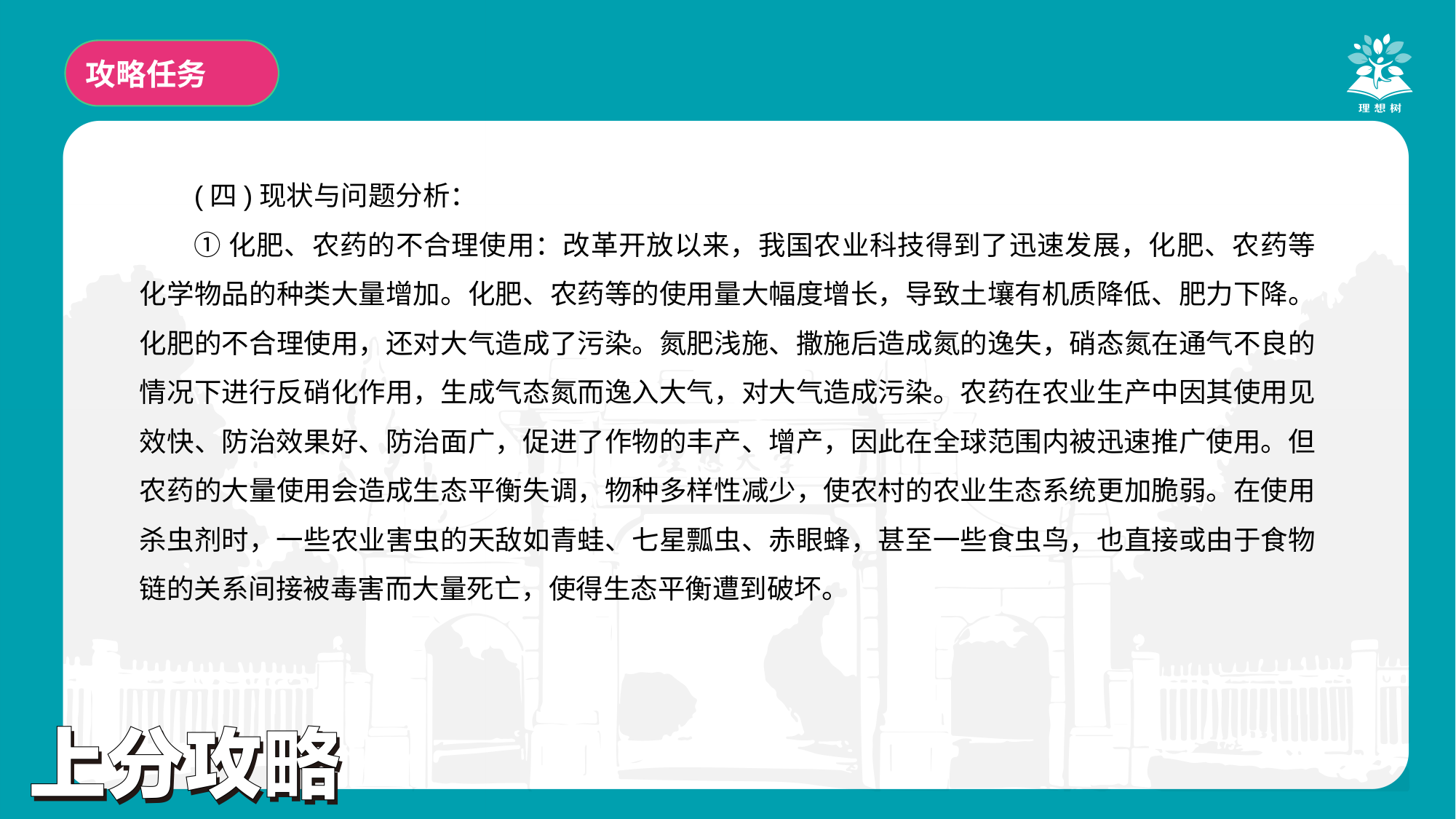

攻略任务
(四)现状与问题分析：
①化肥、农药的不合理使用：改革开放以来，我国农业科技得到了迅速发展，化肥、农药等化学物品的种类大量增加。化肥、农药等的使用量大幅度增长，导致土壤有机质降低、肥力下降。化肥的不合理使用，还对大气造成了污染。氮肥浅施、撒施后造成氮的逸失，硝态氮在通气不良的情况下进行反硝化作用，生成气态氮而逸入大气，对大气造成污染。农药在农业生产中因其使用见效快、防治效果好、防治面广，促进了作物的丰产、增产，因此在全球范围内被迅速推广使用。但农药的大量使用会造成生态平衡失调，物种多样性减少，使农村的农业生态系统更加脆弱。在使用杀虫剂时，一些农业害虫的天敌如青蛙、七星瓢虫、赤眼蜂，甚至一些食虫鸟，也直接或由于食物链的关系间接被毒害而大量死亡，使得生态平衡遭到破坏。